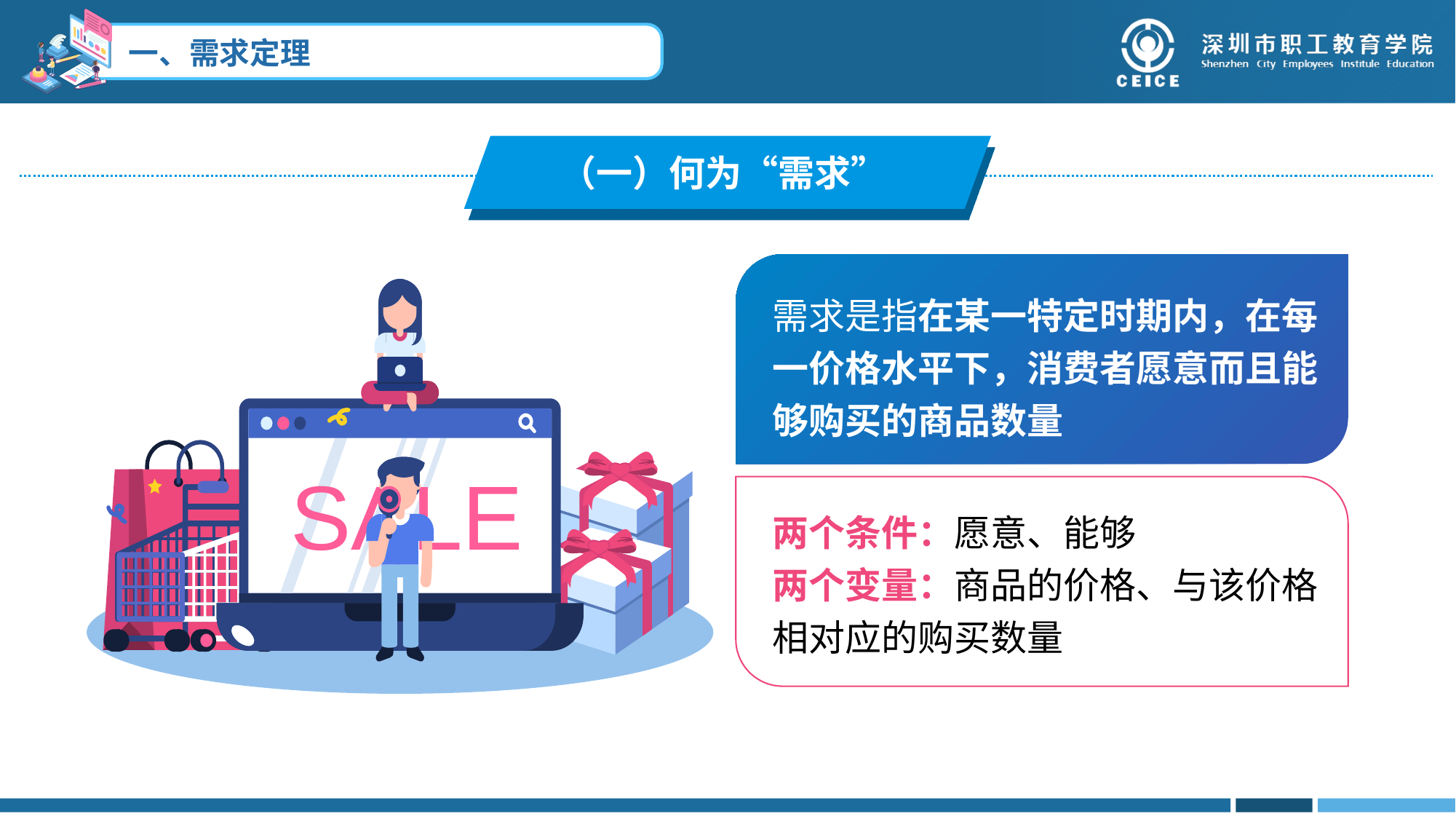

（一）何为“需求”

SALE

需求是指在某一特定时期内，在每一价格水平下，消费者愿意而且能够购买的商品数量

两个条件：愿意、能够
两个变量：商品的价格、与该价格相对应的购买数量